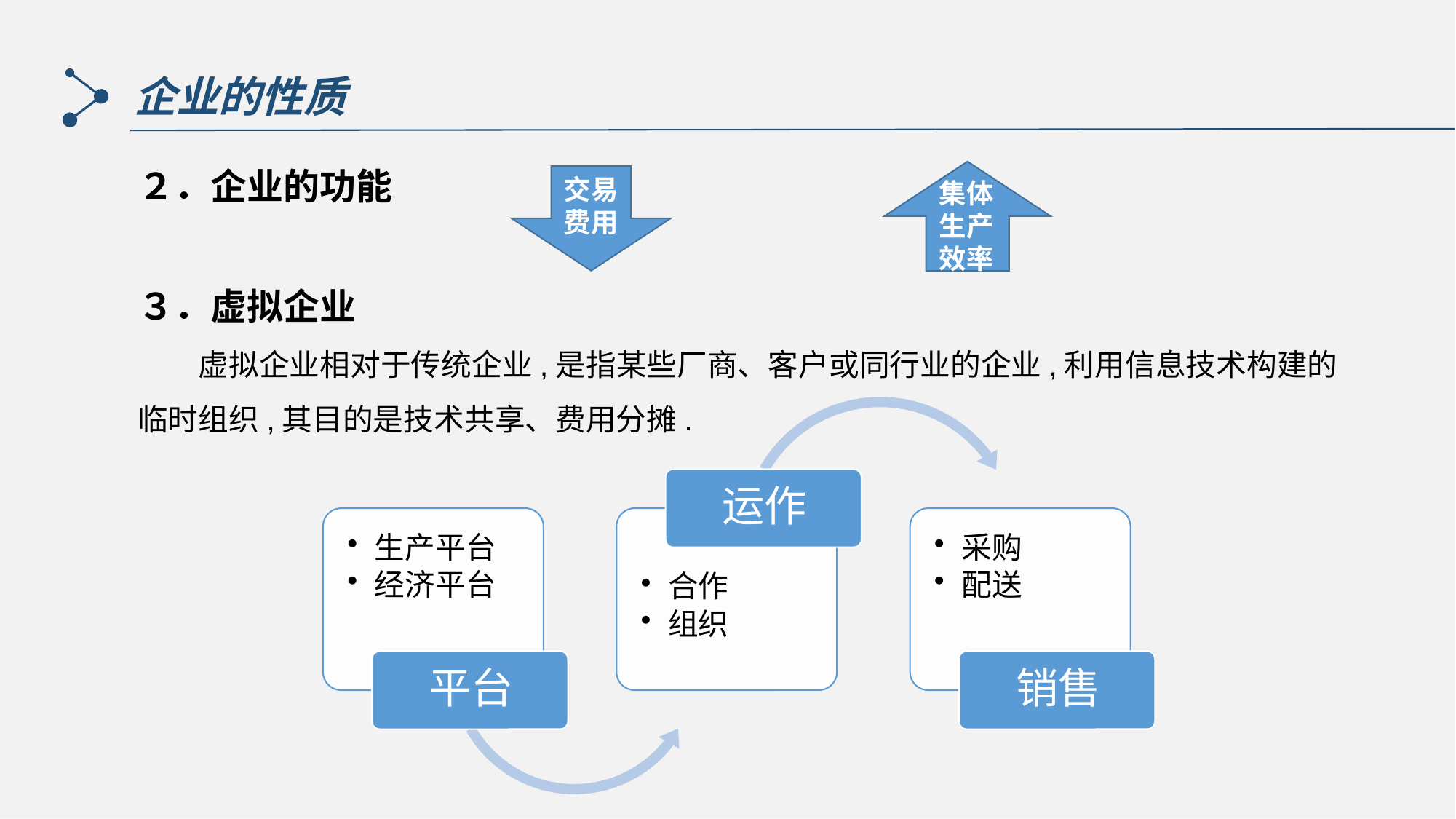

企业的性质
２．企业的功能

３．虚拟企业
　　虚拟企业相对于传统企业,是指某些厂商、客户或同行业的企业,利用信息技术构建的临时组织,其目的是技术共享、费用分摊.

集体生产效率
交易费用
生产平台
经济平台
平台
合作
组织
运作
采购
配送
销售